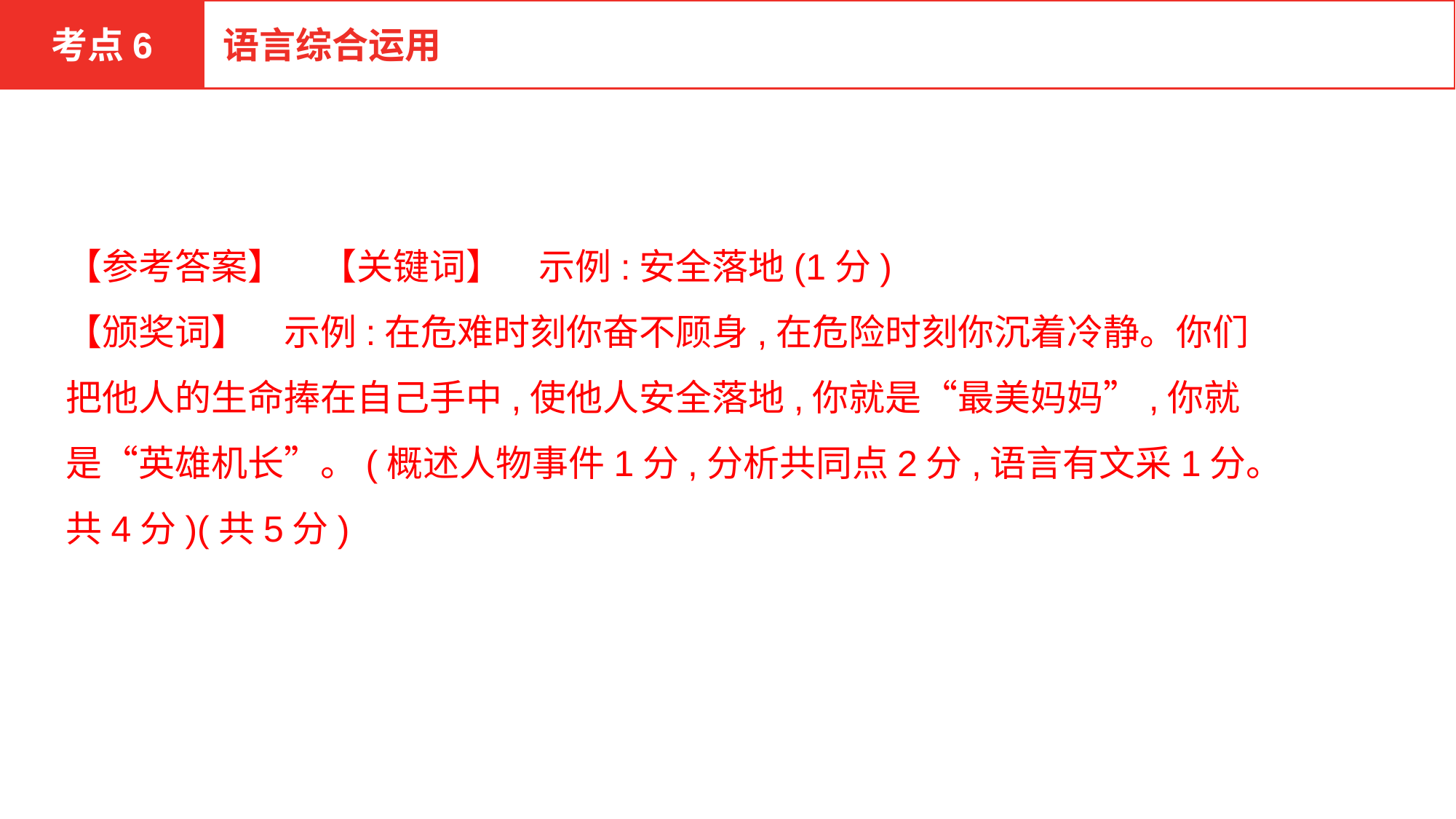

考点6
语言综合运用
【参考答案】　【关键词】　示例:安全落地(1分)
【颁奖词】　示例:在危难时刻你奋不顾身,在危险时刻你沉着冷静。你们把他人的生命捧在自己手中,使他人安全落地,你就是“最美妈妈”,你就是“英雄机长”。(概述人物事件1分,分析共同点2分,语言有文采1分。共4分)(共5分)